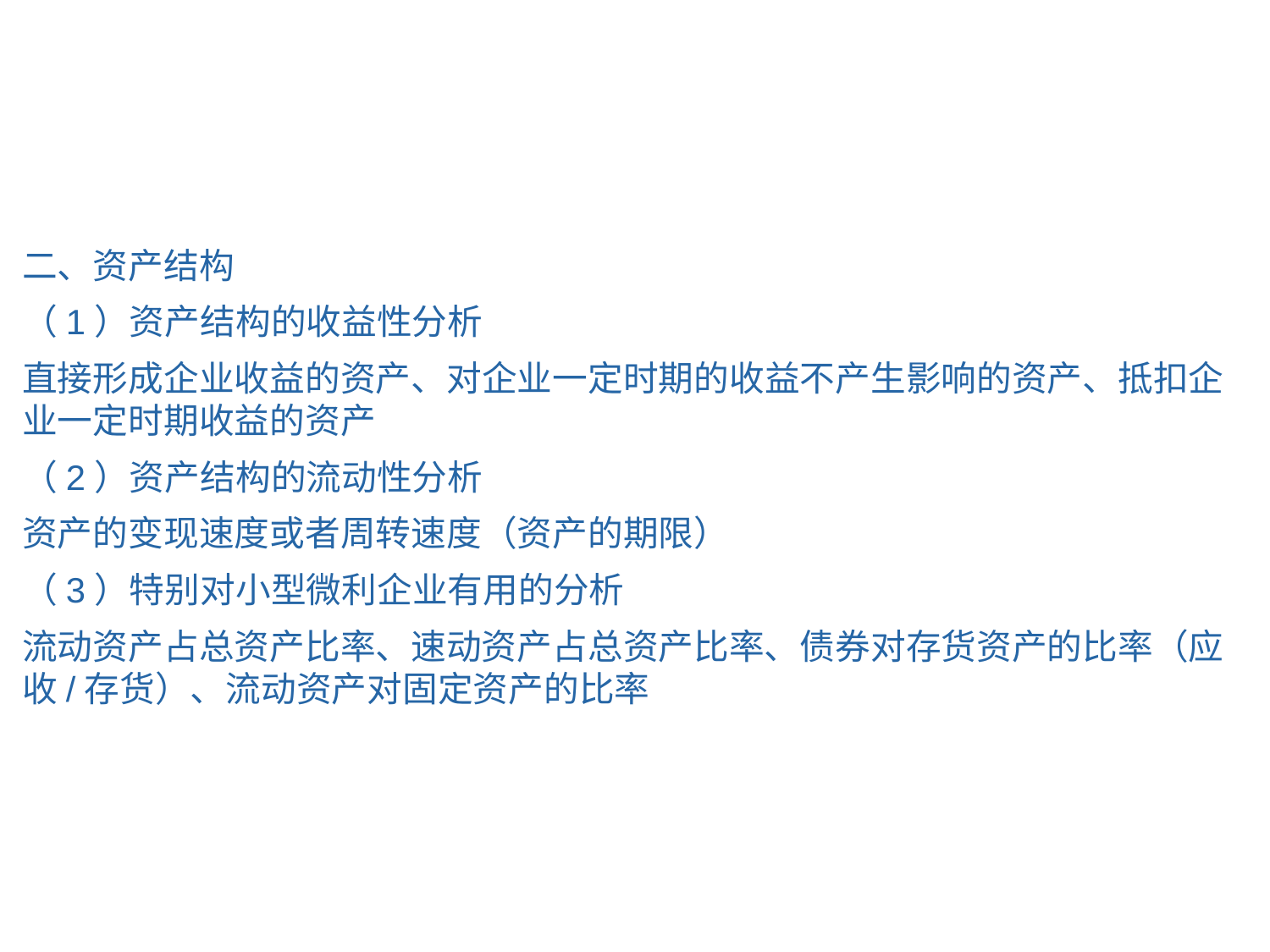

#
二、资产结构
（1）资产结构的收益性分析
直接形成企业收益的资产、对企业一定时期的收益不产生影响的资产、抵扣企业一定时期收益的资产
（2）资产结构的流动性分析
资产的变现速度或者周转速度（资产的期限）
（3）特别对小型微利企业有用的分析
流动资产占总资产比率、速动资产占总资产比率、债券对存货资产的比率（应收/存货）、流动资产对固定资产的比率